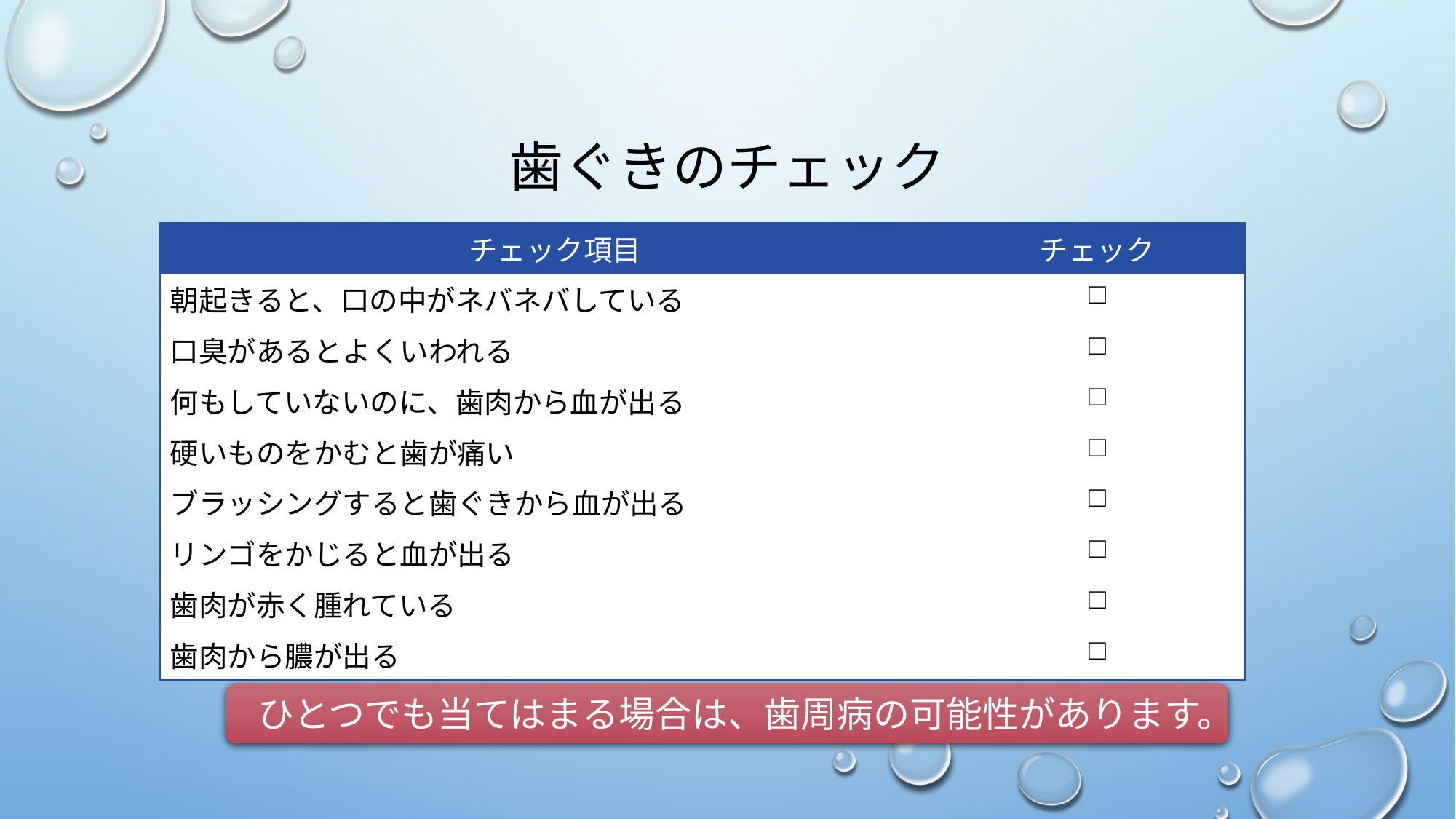

# 歯ぐきのチェック
| チェック項目 | チェック |
| --- | --- |
| 朝起きると、口の中がネバネバしている | □ |
| 口臭があるとよくいわれる | □ |
| 何もしていないのに、歯肉から血が出る | □ |
| 硬いものをかむと歯が痛い | □ |
| ブラッシングすると歯ぐきから血が出る | □ |
| リンゴをかじると血が出る | □ |
| 歯肉が赤く腫れている | □ |
| 歯肉から膿が出る | □ |
ひとつでも当てはまる場合は、歯周病の可能性があります。